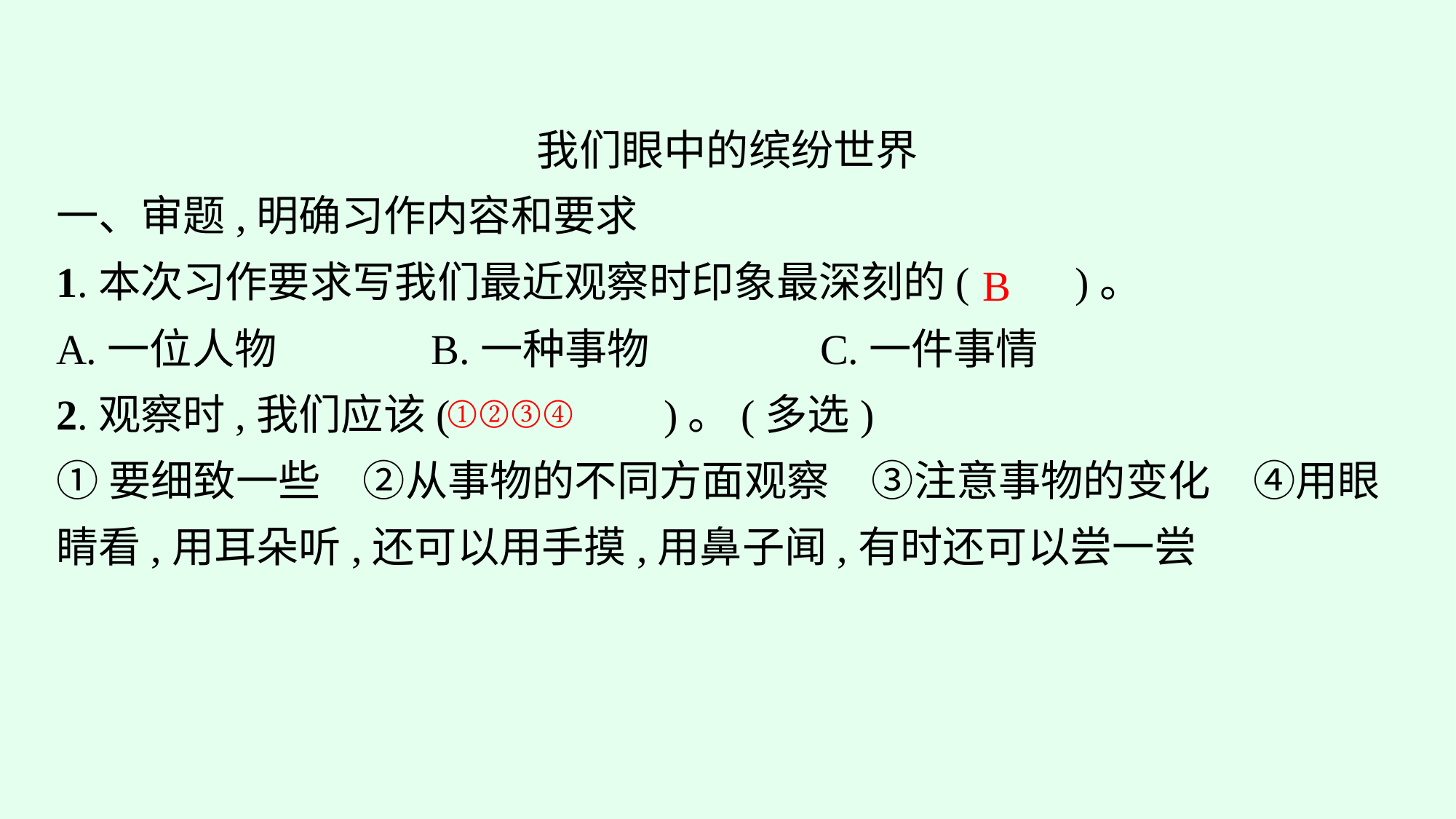

我们眼中的缤纷世界
一、审题,明确习作内容和要求
1.本次习作要求写我们最近观察时印象最深刻的(　　)。
A.一位人物		B.一种事物		C.一件事情
2.观察时,我们应该(　　       　)。(多选)
①要细致一些　②从事物的不同方面观察　③注意事物的变化　④用眼睛看,用耳朵听,还可以用手摸,用鼻子闻,有时还可以尝一尝
B
①②③④